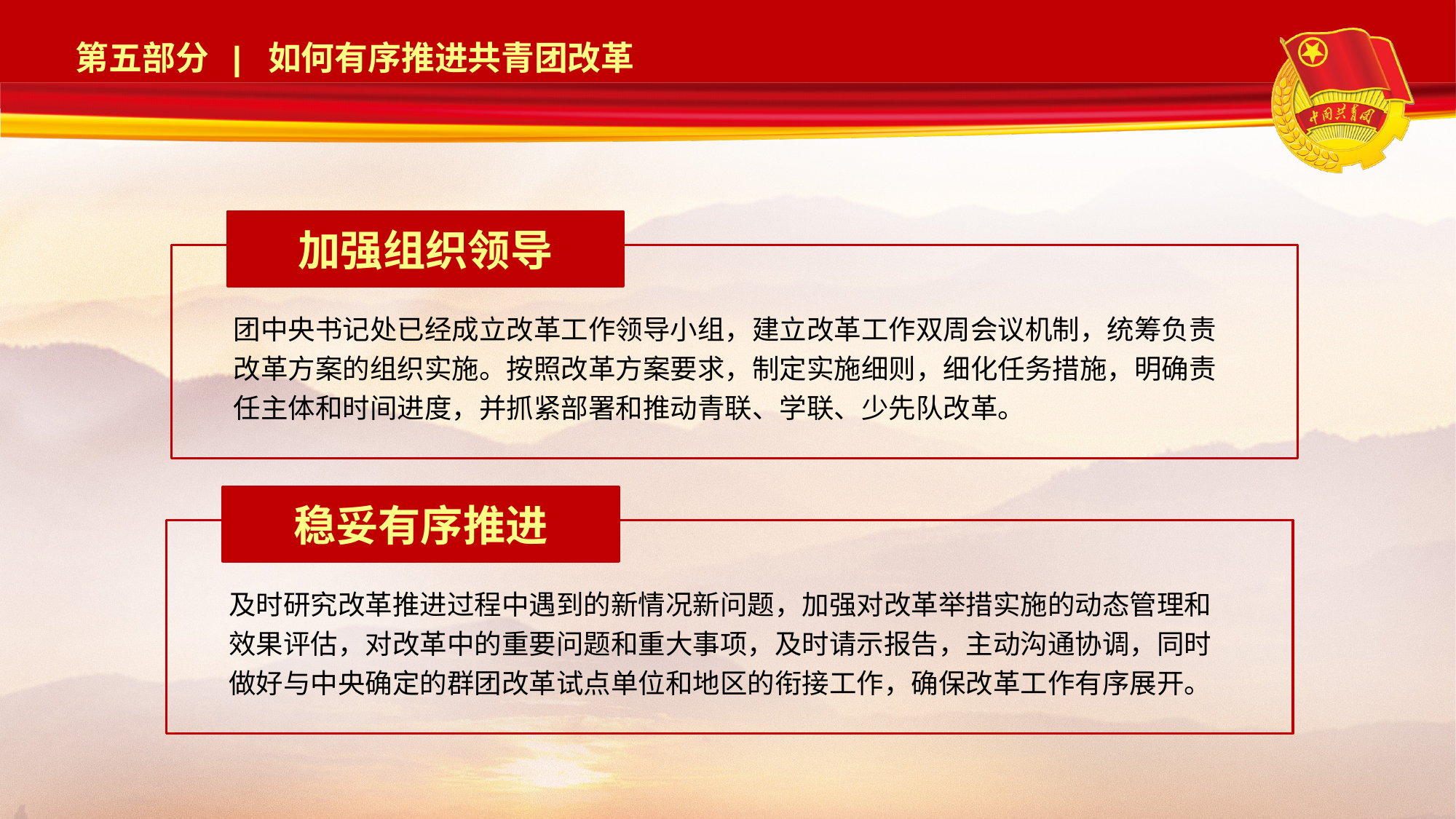

加强组织领导

团中央书记处已经成立改革工作领导小组，建立改革工作双周会议机制，统筹负责改革方案的组织实施。按照改革方案要求，制定实施细则，细化任务措施，明确责任主体和时间进度，并抓紧部署和推动青联、学联、少先队改革。
稳妥有序推进

及时研究改革推进过程中遇到的新情况新问题，加强对改革举措实施的动态管理和效果评估，对改革中的重要问题和重大事项，及时请示报告，主动沟通协调，同时做好与中央确定的群团改革试点单位和地区的衔接工作，确保改革工作有序展开。